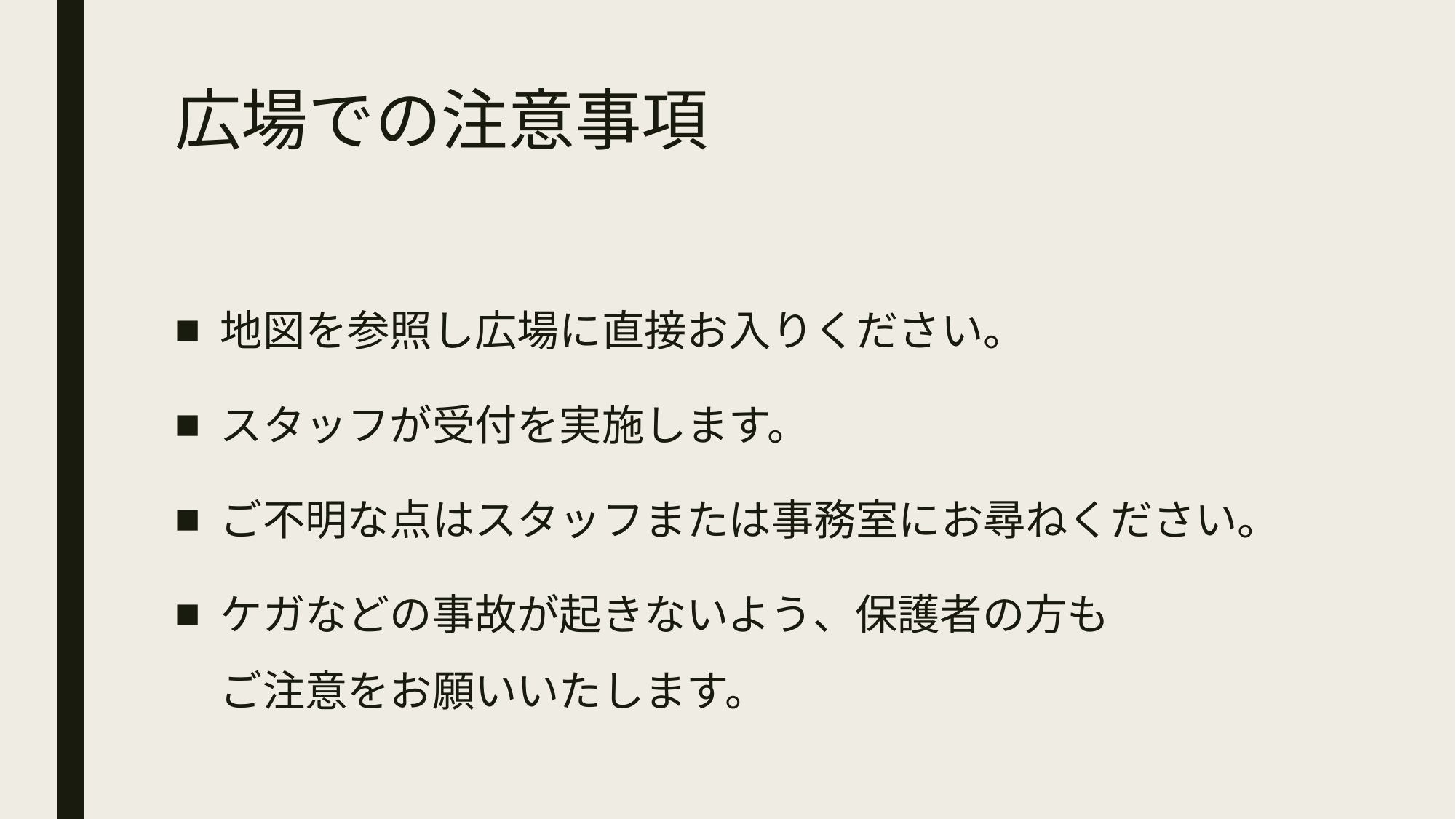

# 広場での注意事項
地図を参照し広場に直接お入りください。
スタッフが受付を実施します。
ご不明な点はスタッフまたは事務室にお尋ねください。
ケガなどの事故が起きないよう、保護者の方も
ご注意をお願いいたします。